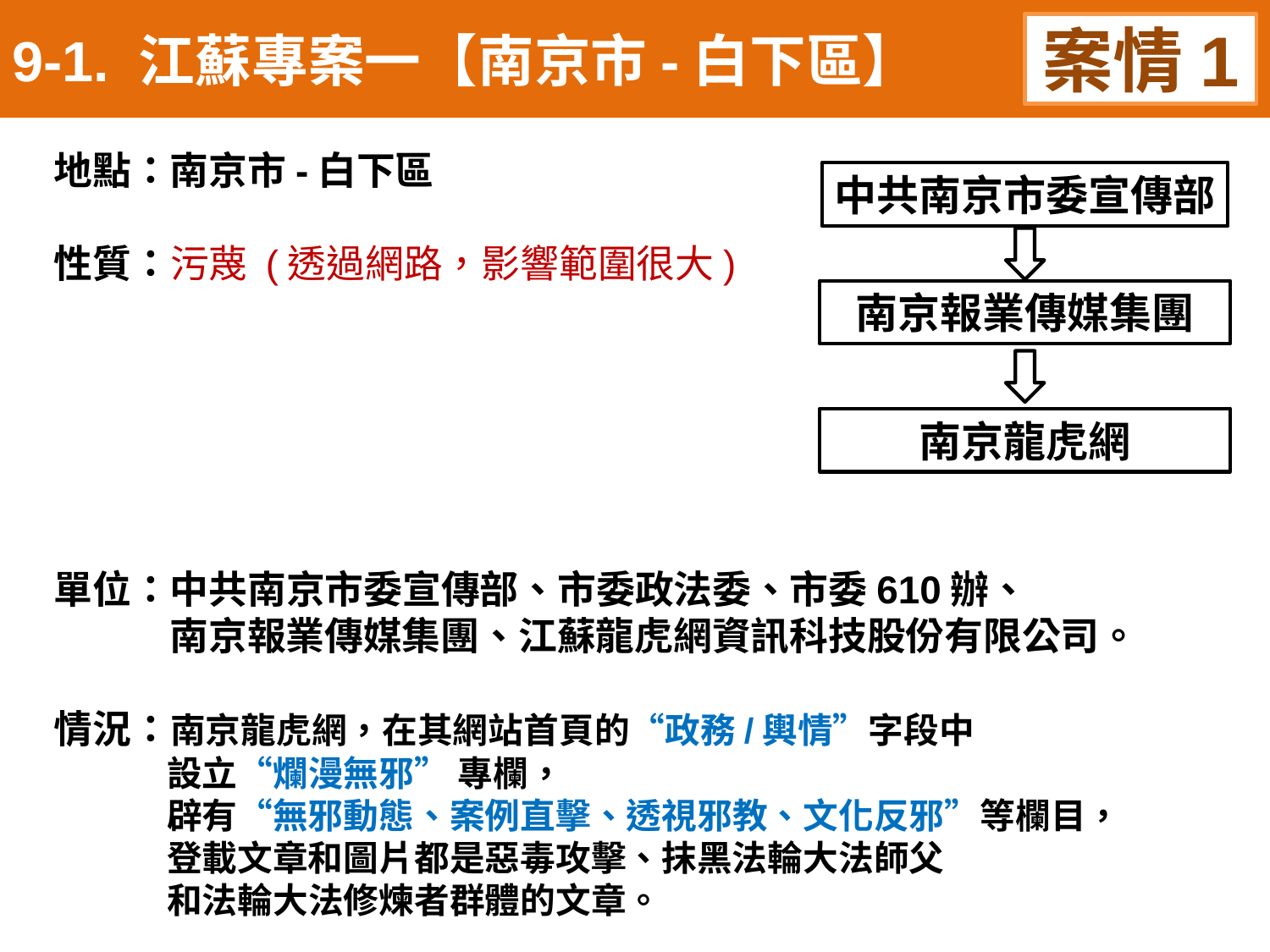

9-1. 江蘇專案一【南京市-白下區】
案情1

地點：南京市-白下區

性質：污蔑 (透過網路，影響範圍很大)

單位：中共南京市委宣傳部、市委政法委、市委610辦、
            南京報業傳媒集團、江蘇龍虎網資訊科技股份有限公司。

情況：南京龍虎網，在其網站首頁的“政務/輿情”字段中
             設立“爛漫無邪” 專欄，
             辟有“無邪動態、案例直擊、透視邪教、文化反邪”等欄目，
             登載文章和圖片都是惡毒攻擊、抹黑法輪大法師父
             和法輪大法修煉者群體的文章。
中共南京市委宣傳部

南京報業傳媒集團

南京龍虎網